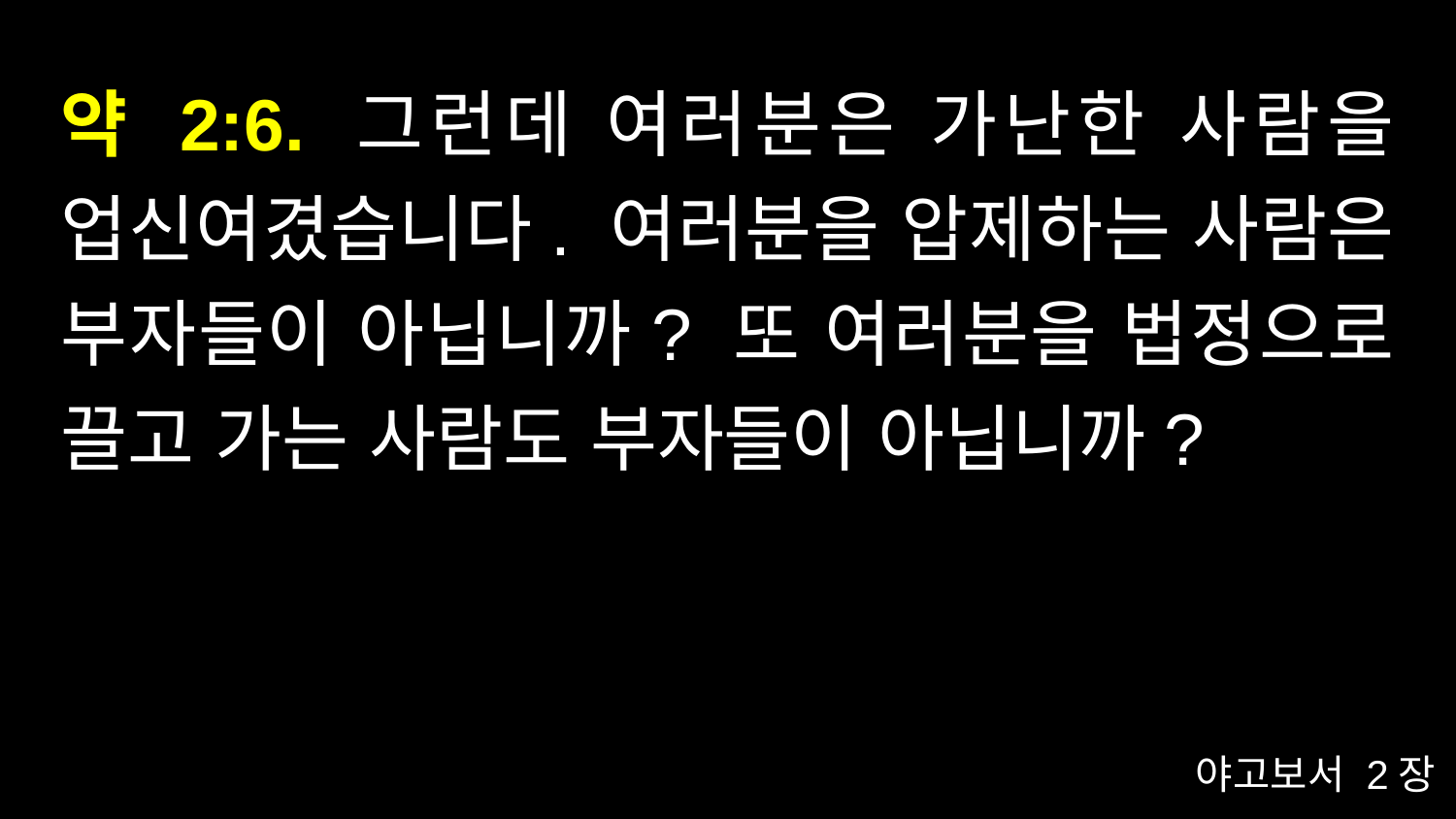

# 약 2:6. 그런데 여러분은 가난한 사람을 업신여겼습니다. 여러분을 압제하는 사람은 부자들이 아닙니까? 또 여러분을 법정으로 끌고 가는 사람도 부자들이 아닙니까?
야고보서 2장